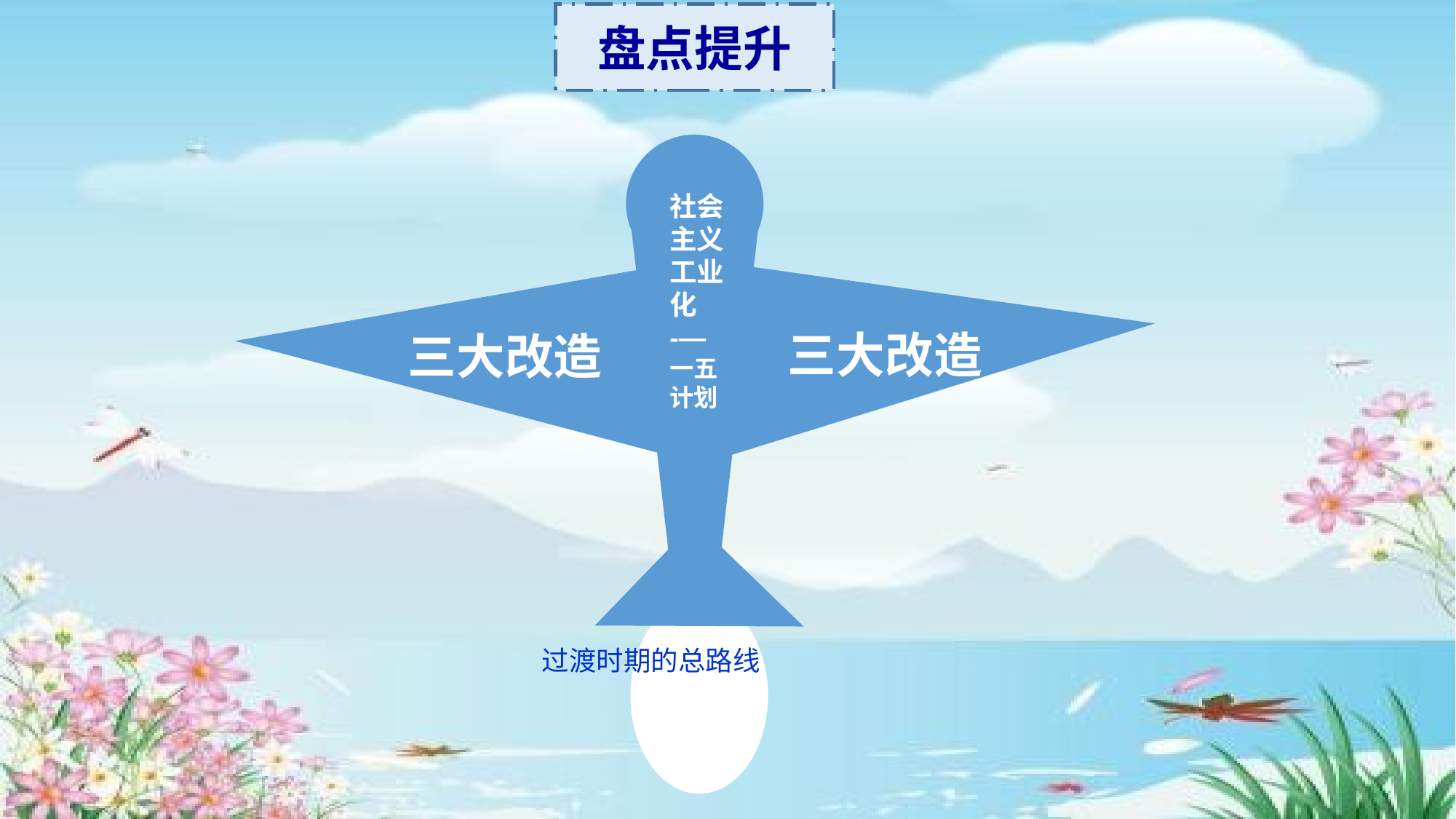

盘点提升

社会主义工业化
-—
一五计划

三大改造
三大改造

过渡时期的总路线